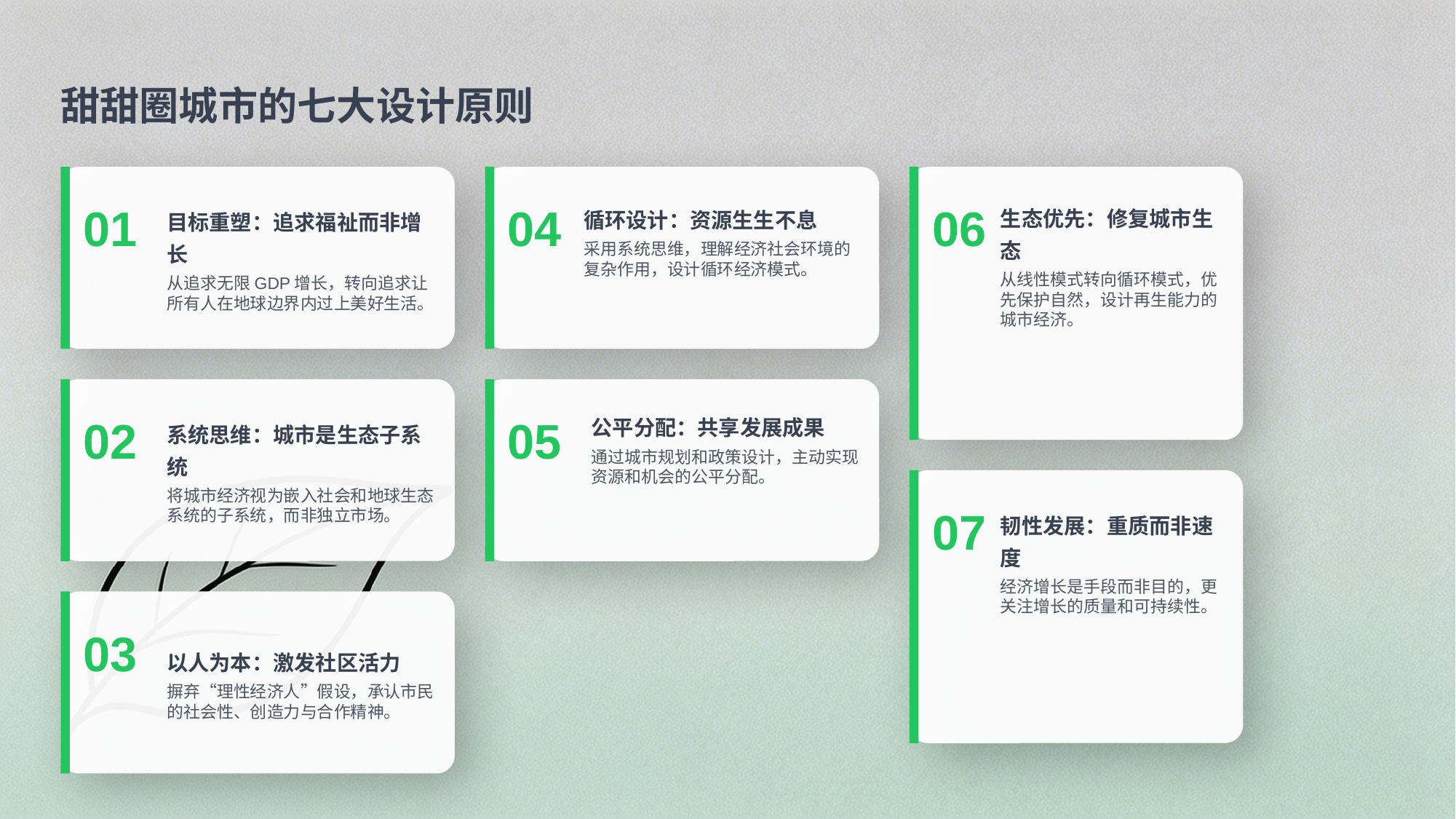

甜甜圈城市的七大设计原则

01
目标重塑：追求福祉而非增长
从追求无限GDP增长，转向追求让所有人在地球边界内过上美好生活。
04
循环设计：资源生生不息
采用系统思维，理解经济社会环境的复杂作用，设计循环经济模式。
06
生态优先：修复城市生态
从线性模式转向循环模式，优先保护自然，设计再生能力的城市经济。

02
系统思维：城市是生态子系统
将城市经济视为嵌入社会和地球生态系统的子系统，而非独立市场。
05
公平分配：共享发展成果
通过城市规划和政策设计，主动实现资源和机会的公平分配。

07
韧性发展：重质而非速度
经济增长是手段而非目的，更关注增长的质量和可持续性。

03
以人为本：激发社区活力
摒弃“理性经济人”假设，承认市民的社会性、创造力与合作精神。